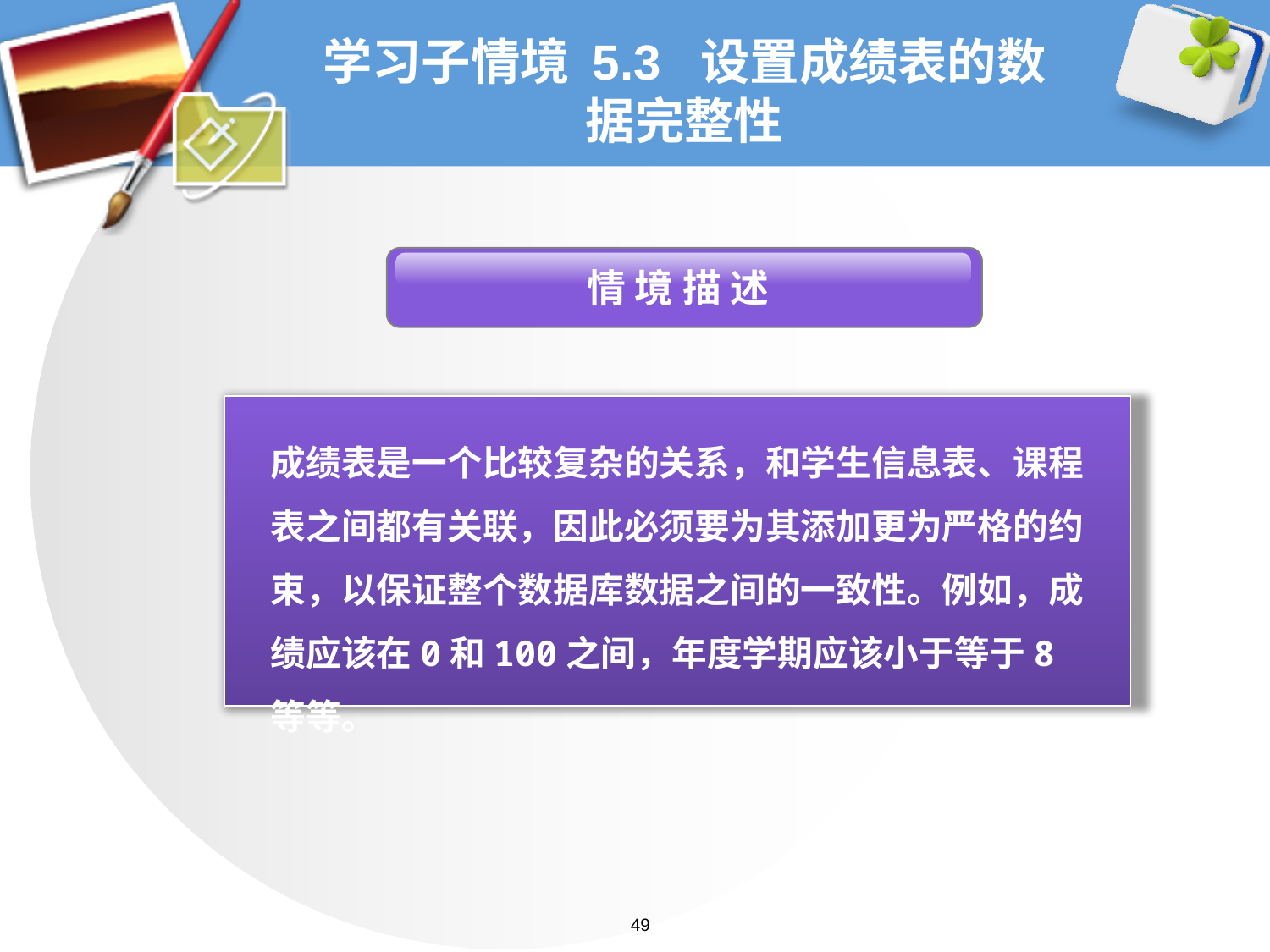

# 学习子情境 5.3  设置成绩表的数据完整性

  情 境 描 述

成绩表是一个比较复杂的关系，和学生信息表、课程表之间都有关联，因此必须要为其添加更为严格的约束，以保证整个数据库数据之间的一致性。例如，成绩应该在0和100之间，年度学期应该小于等于8等等。
49